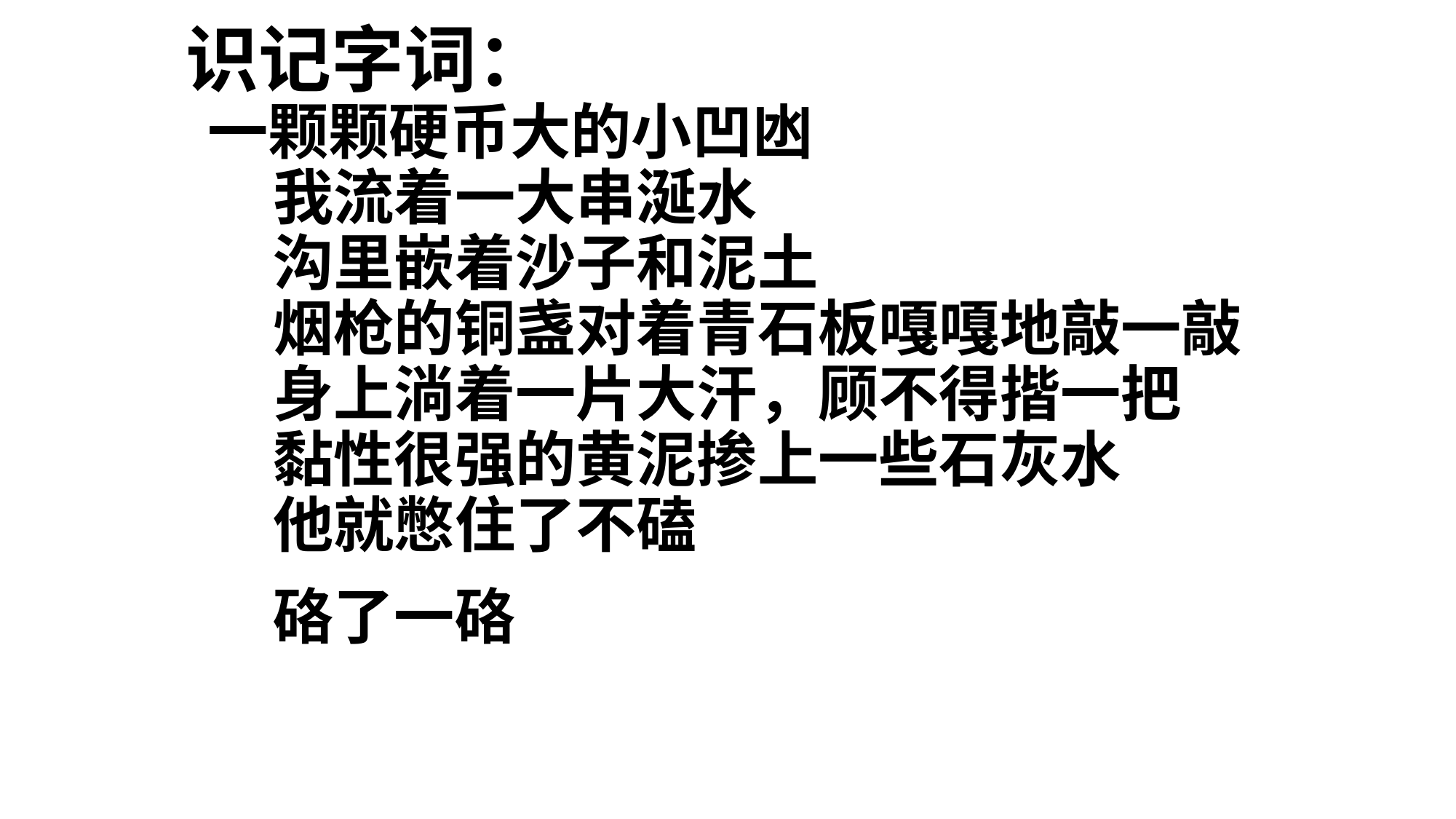

# 识记字词： 一颗颗硬币大的小凹凼 　　我流着一大串涎水 　　沟里嵌着沙子和泥土 　　烟枪的铜盏对着青石板嘎嘎地敲一敲 　　身上淌着一片大汗，顾不得揩一把 　　黏性很强的黄泥掺上一些石灰水 　　他就憋住了不磕 　　硌了一硌